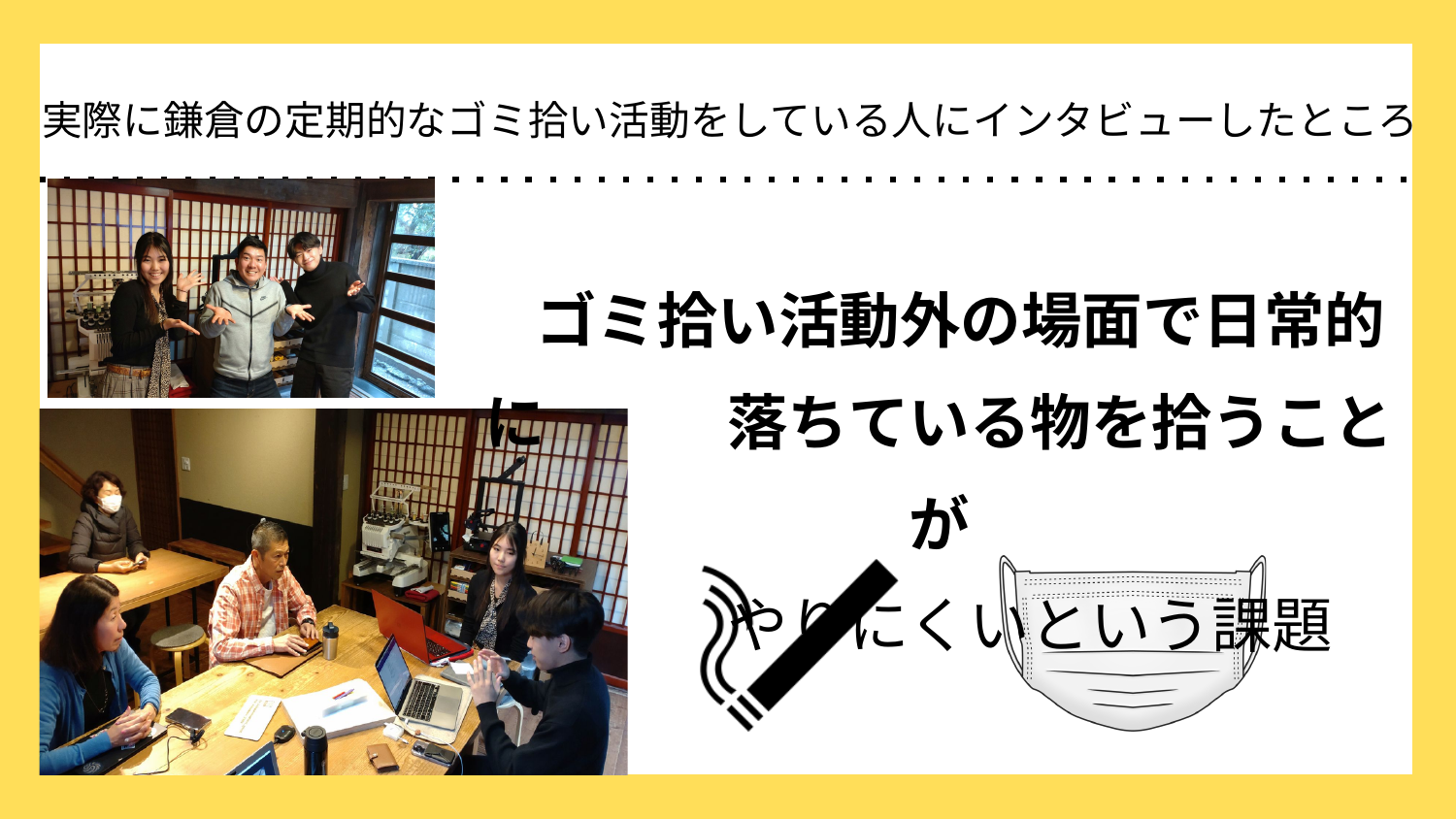

実際に鎌倉の定期的なゴミ拾い活動をしている人にインタビューしたところ

  ゴミ拾い活動外の場面で日常的に　　　落ちている物を拾うことが
　　　やりにくいという課題